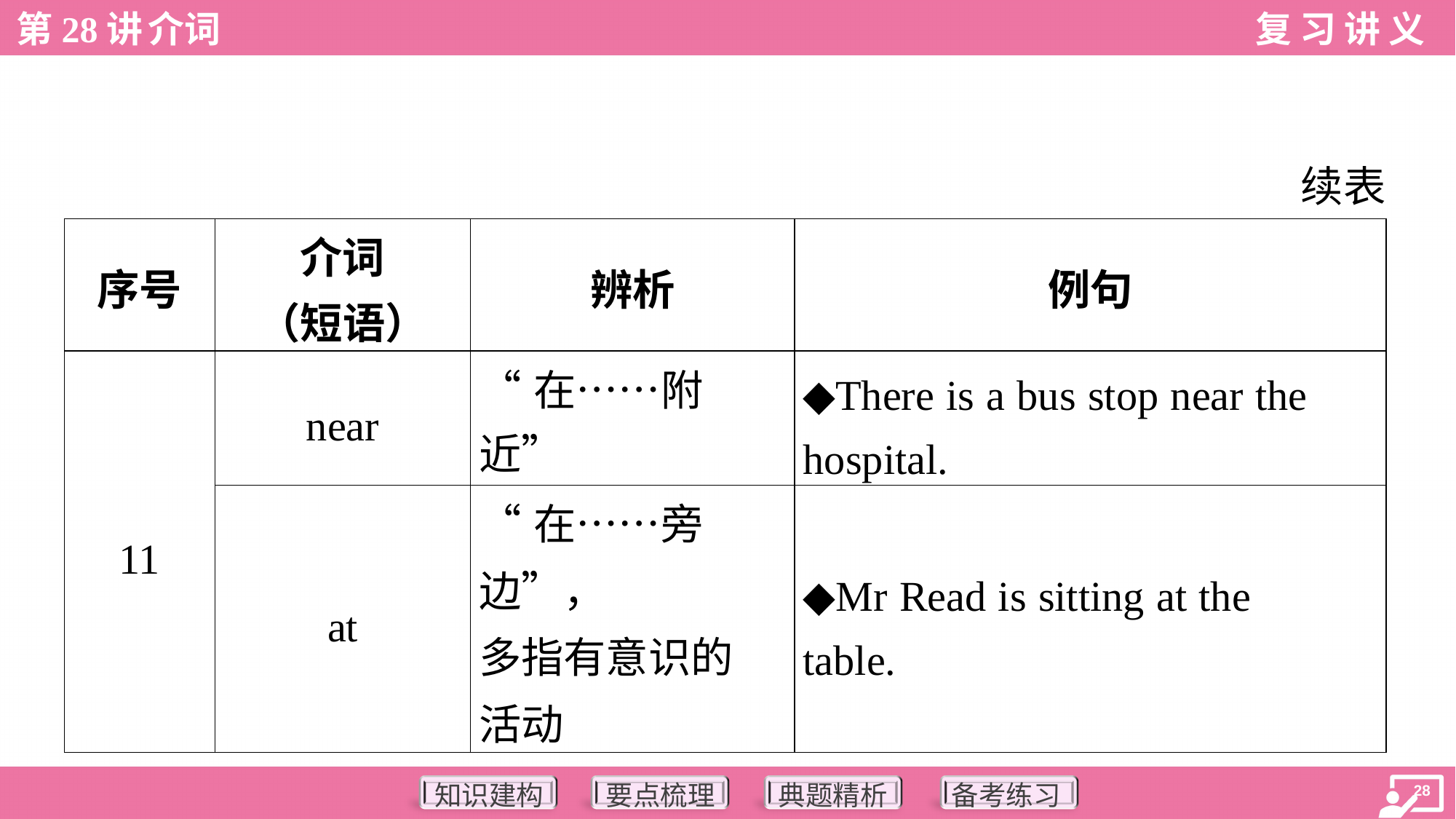

续表
| 序号 | 介词 （短语） | 辨析 | 例句 |
| --- | --- | --- | --- |
| 11 | near | “在……附近” | ◆There is a bus stop near the hospital. |
|  | at | “在……旁边”， 多指有意识的 活动 | ◆Mr Read is sitting at the table. |